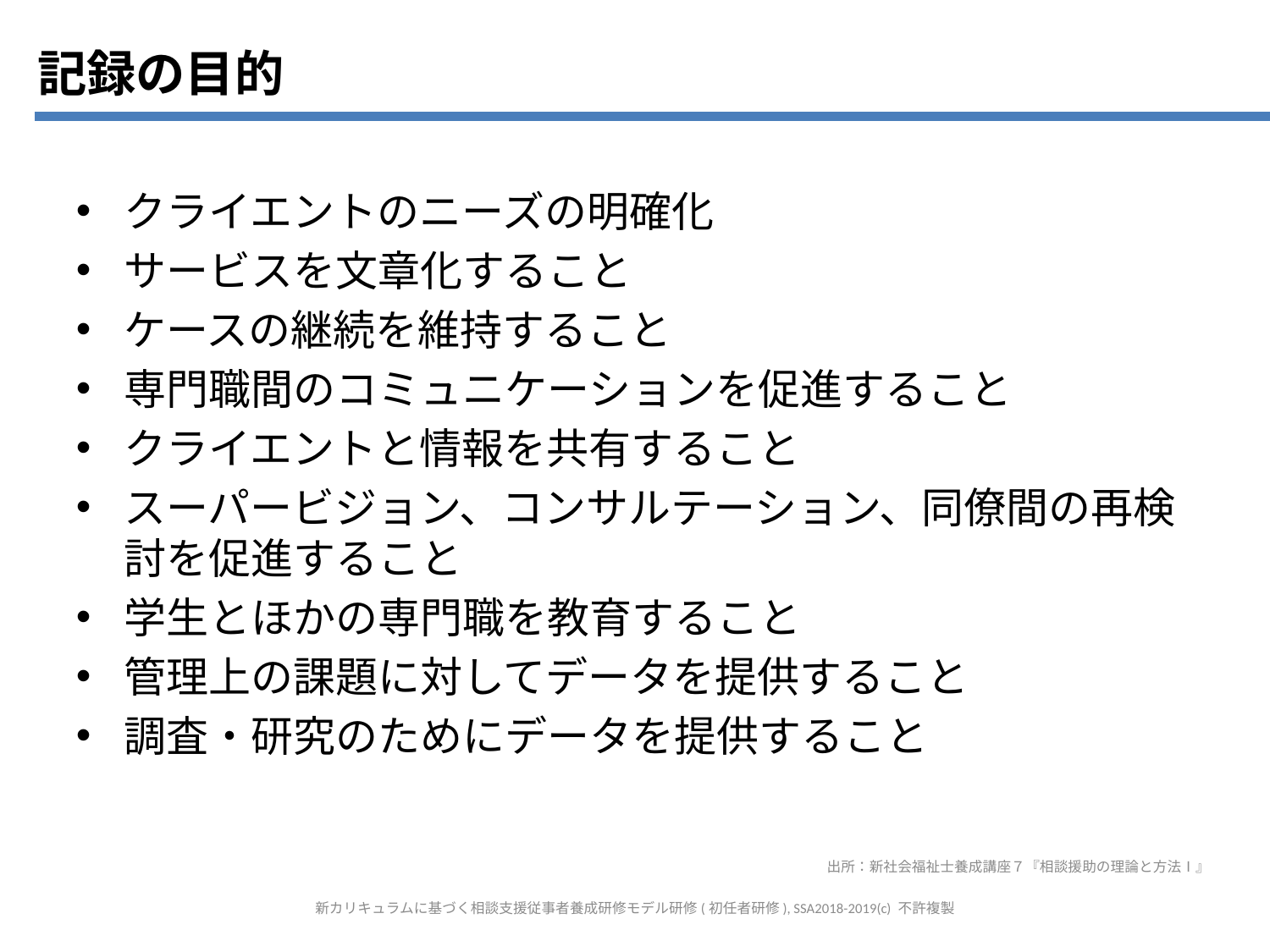

記録の目的
クライエントのニーズの明確化
サービスを文章化すること
ケースの継続を維持すること
専門職間のコミュニケーションを促進すること
クライエントと情報を共有すること
スーパービジョン、コンサルテーション、同僚間の再検討を促進すること
学生とほかの専門職を教育すること
管理上の課題に対してデータを提供すること
調査・研究のためにデータを提供すること
出所：新社会福祉士養成講座７『相談援助の理論と方法Ⅰ』
新カリキュラムに基づく相談支援従事者養成研修モデル研修(初任者研修), SSA2018-2019(c) 不許複製